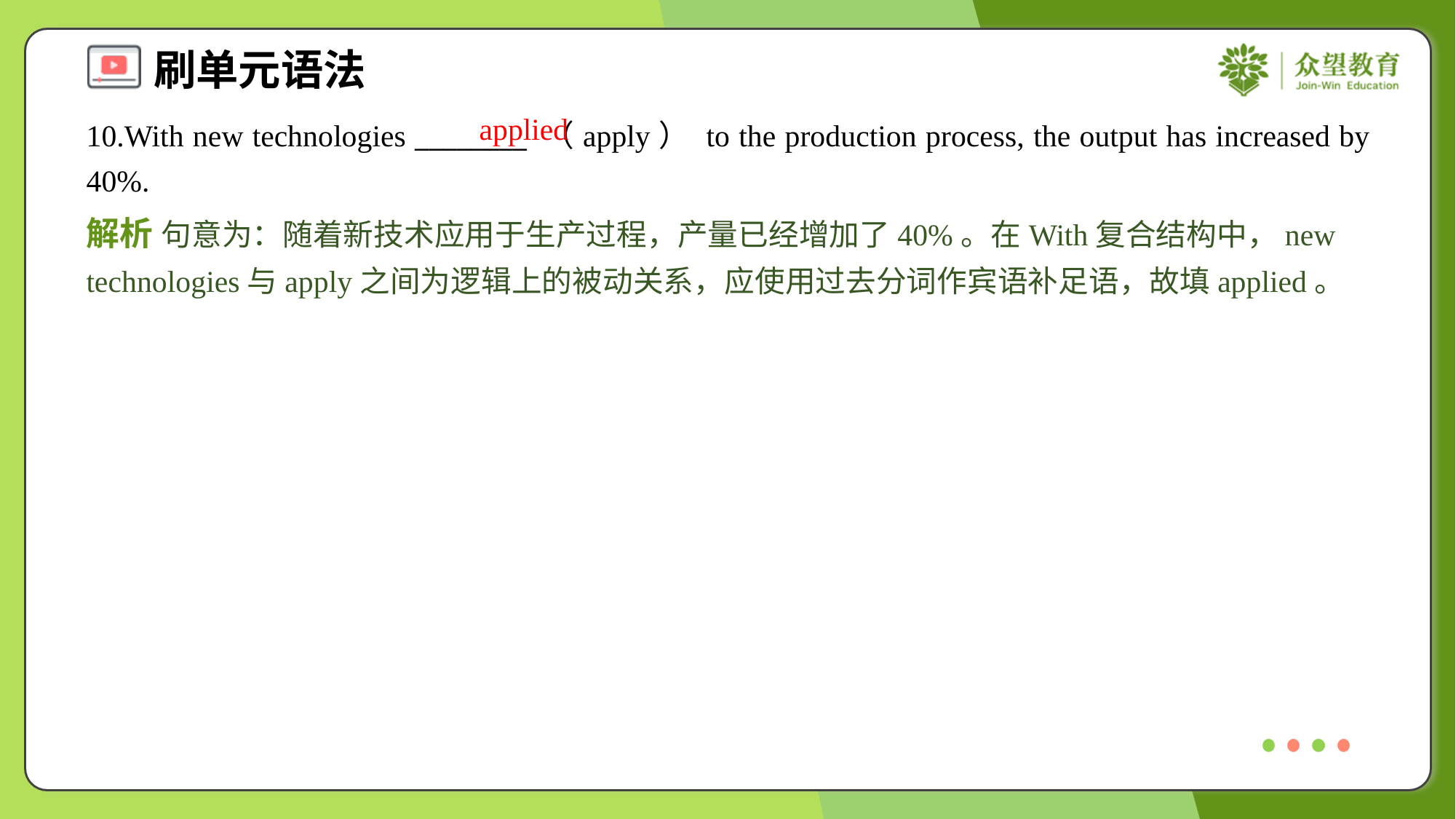

applied
10.With new technologies ________ （apply） to the production process, the output has increased by 40%.
解析 句意为：随着新技术应用于生产过程，产量已经增加了40%。在With复合结构中，new technologies与apply之间为逻辑上的被动关系，应使用过去分词作宾语补足语，故填applied。